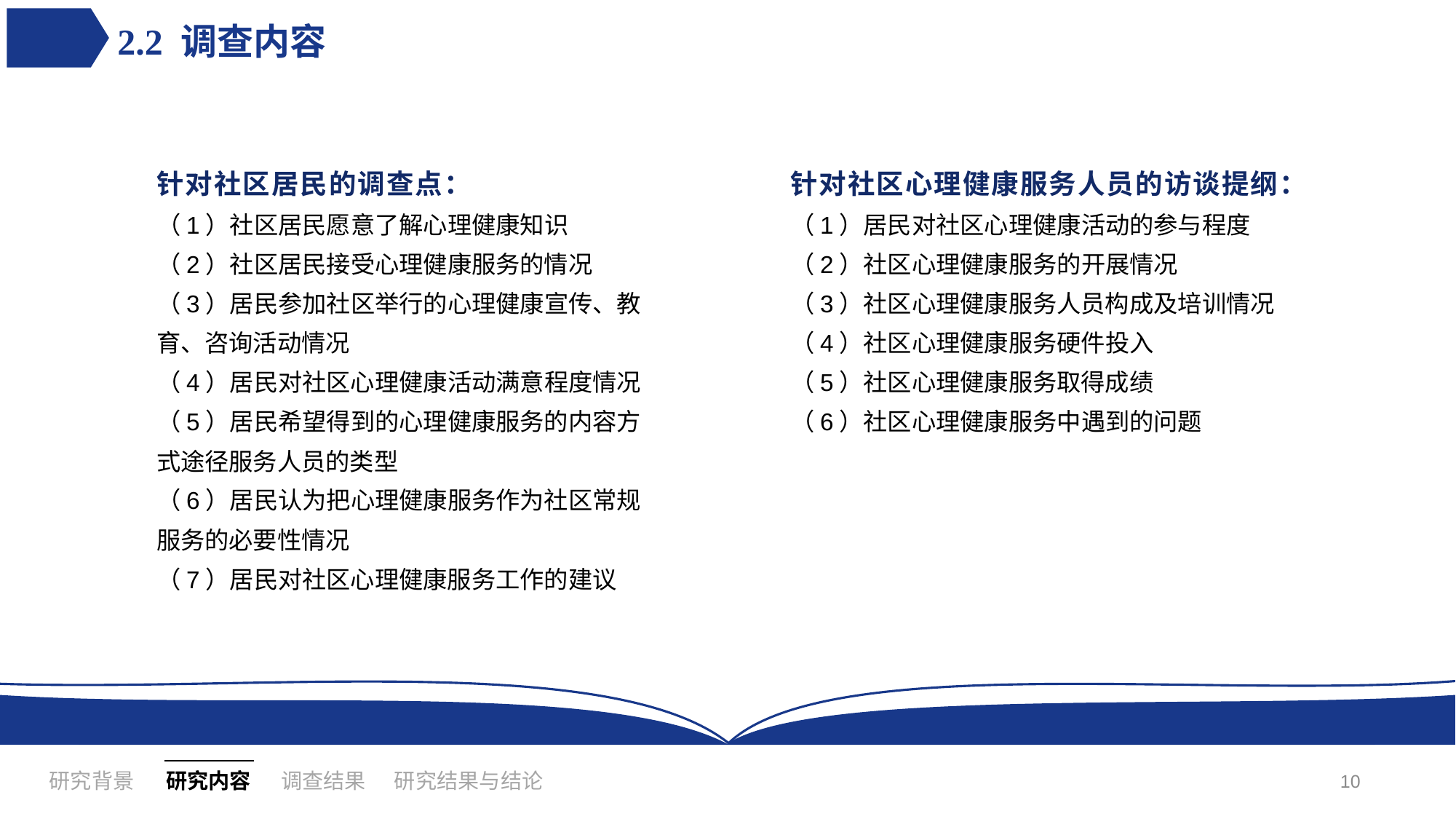

# 2.2 调查内容
针对社区居民的调查点：
（1）社区居民愿意了解心理健康知识
（2）社区居民接受心理健康服务的情况
（3）居民参加社区举行的心理健康宣传、教育、咨询活动情况
（4）居民对社区心理健康活动满意程度情况
（5）居民希望得到的心理健康服务的内容方式途径服务人员的类型
（6）居民认为把心理健康服务作为社区常规服务的必要性情况
（7）居民对社区心理健康服务工作的建议
针对社区心理健康服务人员的访谈提纲：
（1）居民对社区心理健康活动的参与程度
（2）社区心理健康服务的开展情况
（3）社区心理健康服务人员构成及培训情况
（4）社区心理健康服务硬件投入
（5）社区心理健康服务取得成绩
（6）社区心理健康服务中遇到的问题

10
研究内容
调查结果
研究背景
研究结果与结论